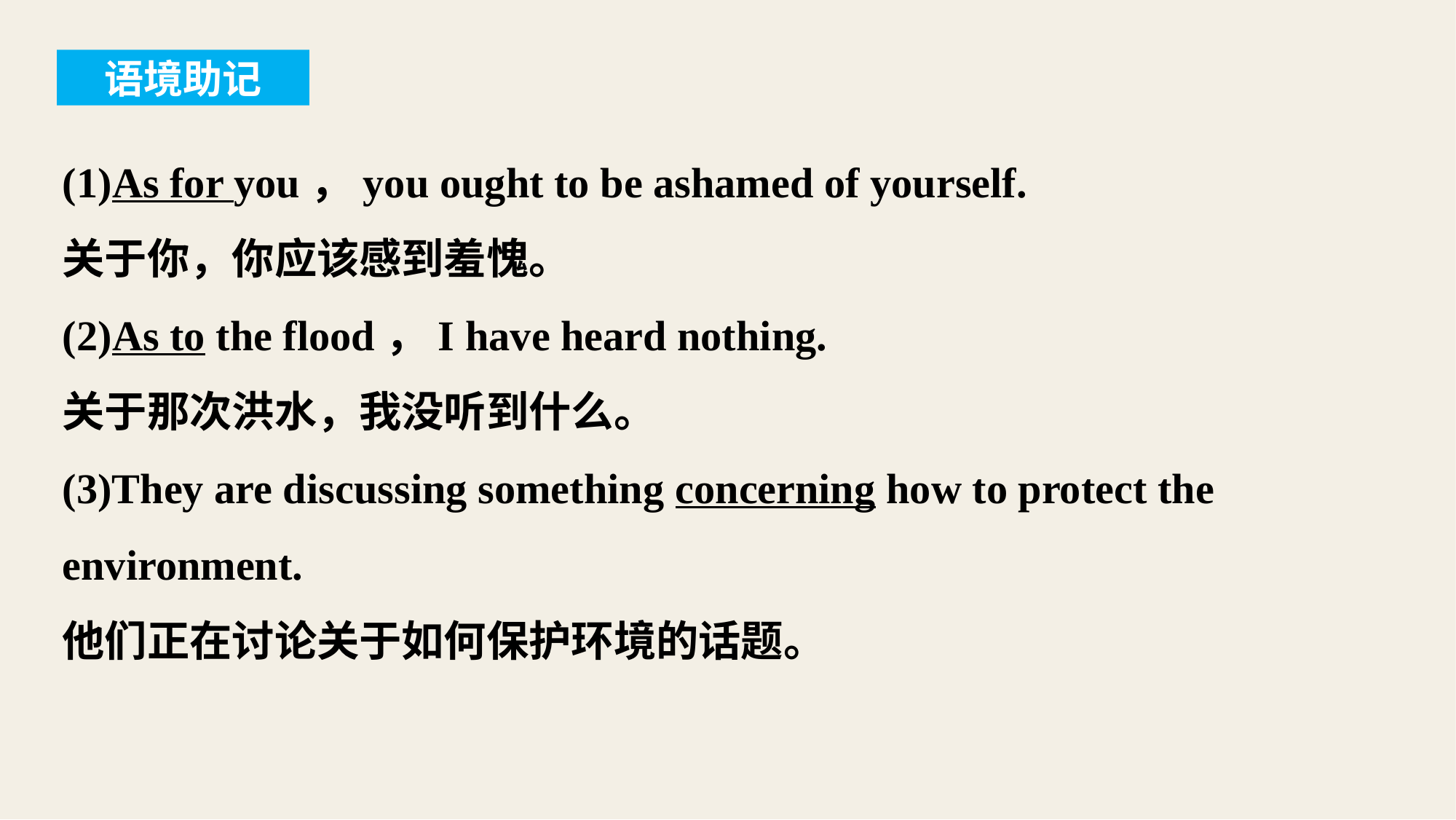

语境助记
(1)As for you，you ought to be ashamed of yourself.
关于你，你应该感到羞愧。
(2)As to the flood，I have heard nothing.
关于那次洪水，我没听到什么。
(3)They are discussing something concerning how to protect the environment.
他们正在讨论关于如何保护环境的话题。